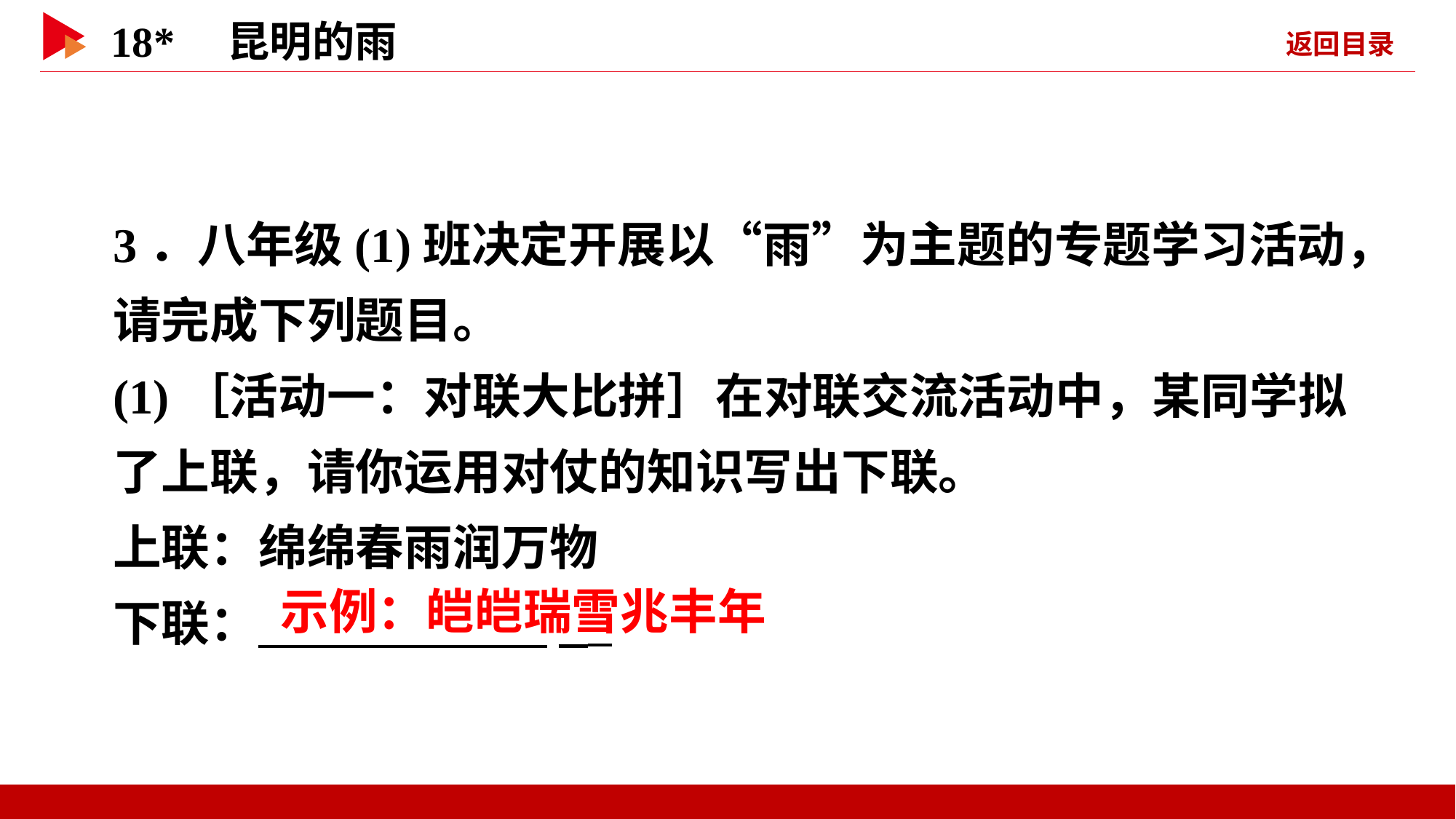

3．八年级(1)班决定开展以“雨”为主题的专题学习活动，请完成下列题目。
(1)［活动一：对联大比拼］在对联交流活动中，某同学拟了上联，请你运用对仗的知识写出下联。
上联：绵绵春雨润万物
下联：                          _
 示例：皑皑瑞雪兆丰年